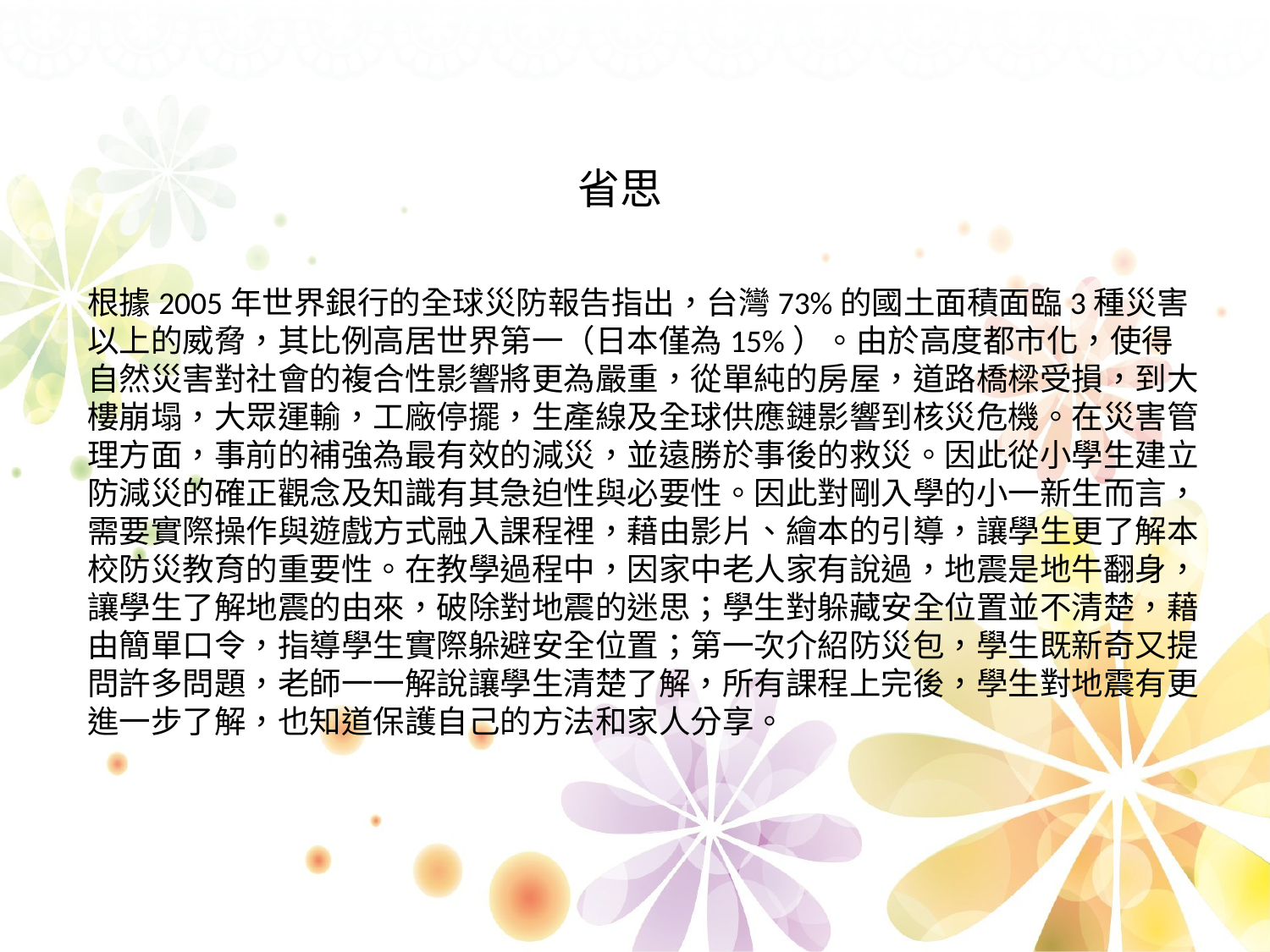

省思
根據2005年世界銀行的全球災防報告指出，台灣73%的國土面積面臨3種災害以上的威脅，其比例高居世界第一（日本僅為15%）。由於高度都市化，使得自然災害對社會的複合性影響將更為嚴重，從單純的房屋，道路橋樑受損，到大樓崩塌，大眾運輸，工廠停擺，生產線及全球供應鏈影響到核災危機。在災害管理方面，事前的補強為最有效的減災，並遠勝於事後的救災。因此從小學生建立防減災的確正觀念及知識有其急迫性與必要性。因此對剛入學的小一新生而言，需要實際操作與遊戲方式融入課程裡，藉由影片、繪本的引導，讓學生更了解本校防災教育的重要性。在教學過程中，因家中老人家有說過，地震是地牛翻身，讓學生了解地震的由來，破除對地震的迷思；學生對躲藏安全位置並不清楚，藉由簡單口令，指導學生實際躲避安全位置；第一次介紹防災包，學生既新奇又提問許多問題，老師一一解說讓學生清楚了解，所有課程上完後，學生對地震有更進一步了解，也知道保護自己的方法和家人分享。